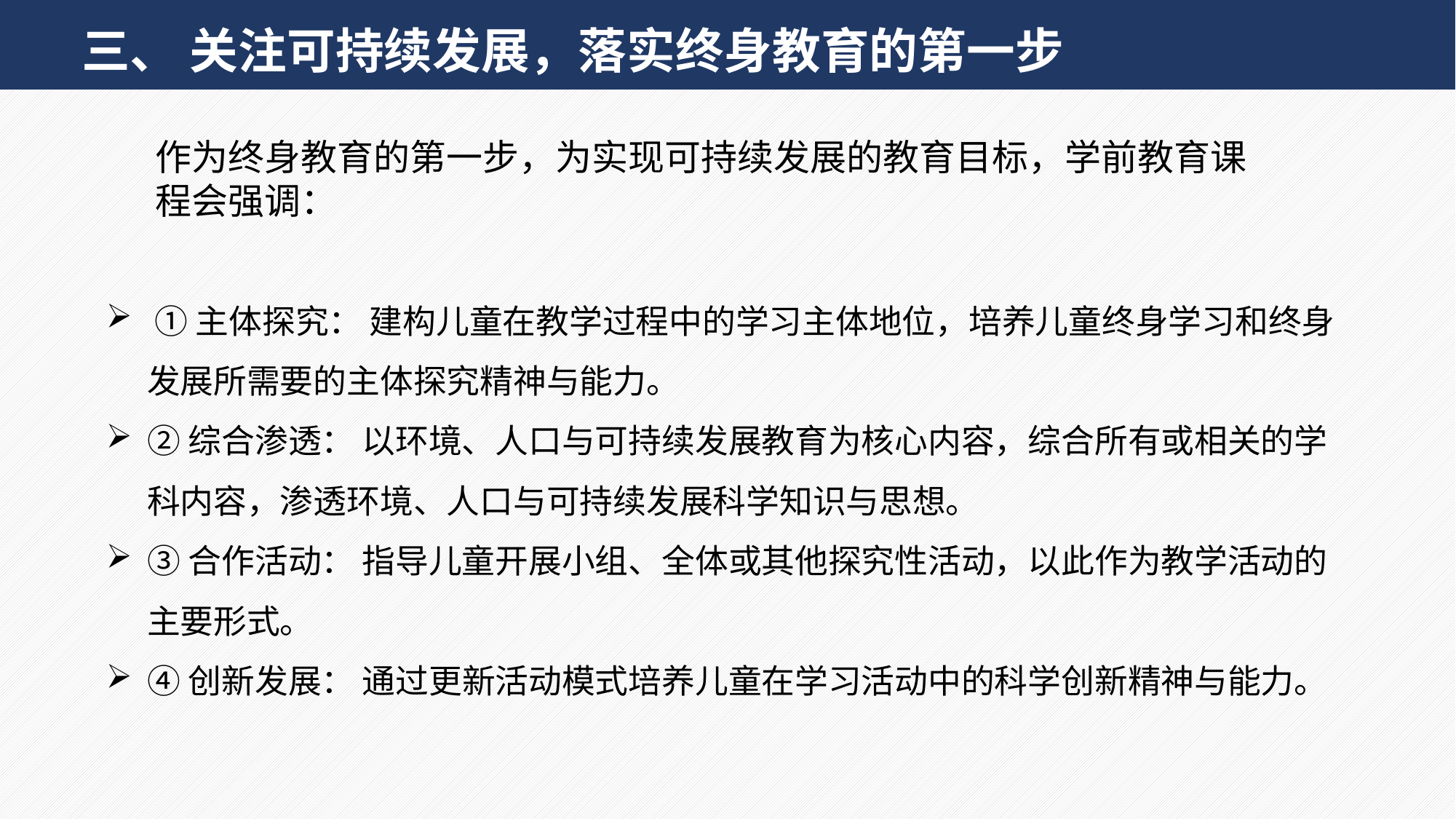

三、 关注可持续发展，落实终身教育的第一步
作为终身教育的第一步，为实现可持续发展的教育目标，学前教育课程会强调：
 ①主体探究： 建构儿童在教学过程中的学习主体地位，培养儿童终身学习和终身发展所需要的主体探究精神与能力。
②综合渗透： 以环境、人口与可持续发展教育为核心内容，综合所有或相关的学科内容，渗透环境、人口与可持续发展科学知识与思想。
③合作活动： 指导儿童开展小组、全体或其他探究性活动，以此作为教学活动的主要形式。
④创新发展： 通过更新活动模式培养儿童在学习活动中的科学创新精神与能力。